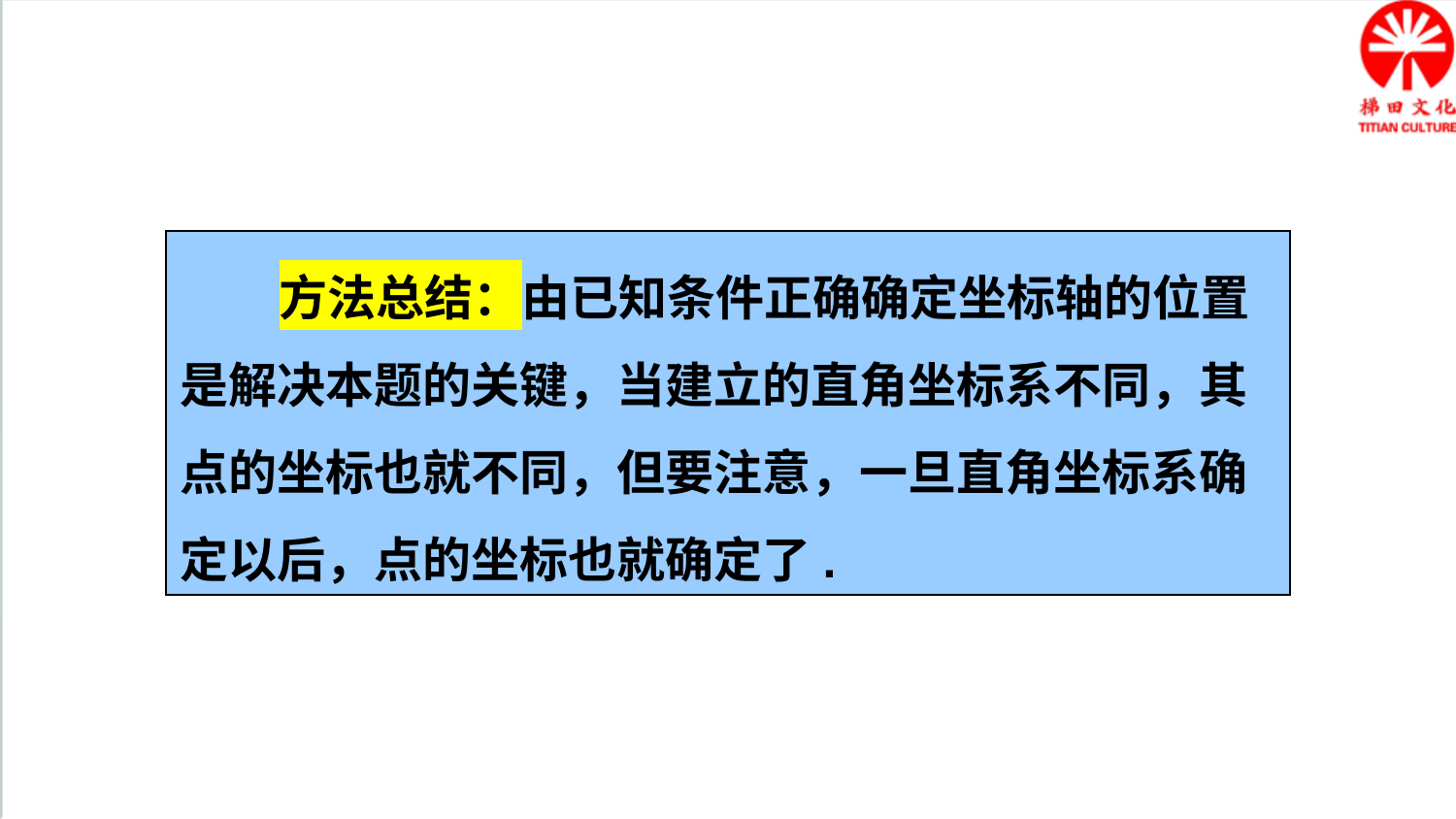

方法总结：由已知条件正确确定坐标轴的位置是解决本题的关键，当建立的直角坐标系不同，其点的坐标也就不同，但要注意，一旦直角坐标系确定以后，点的坐标也就确定了.